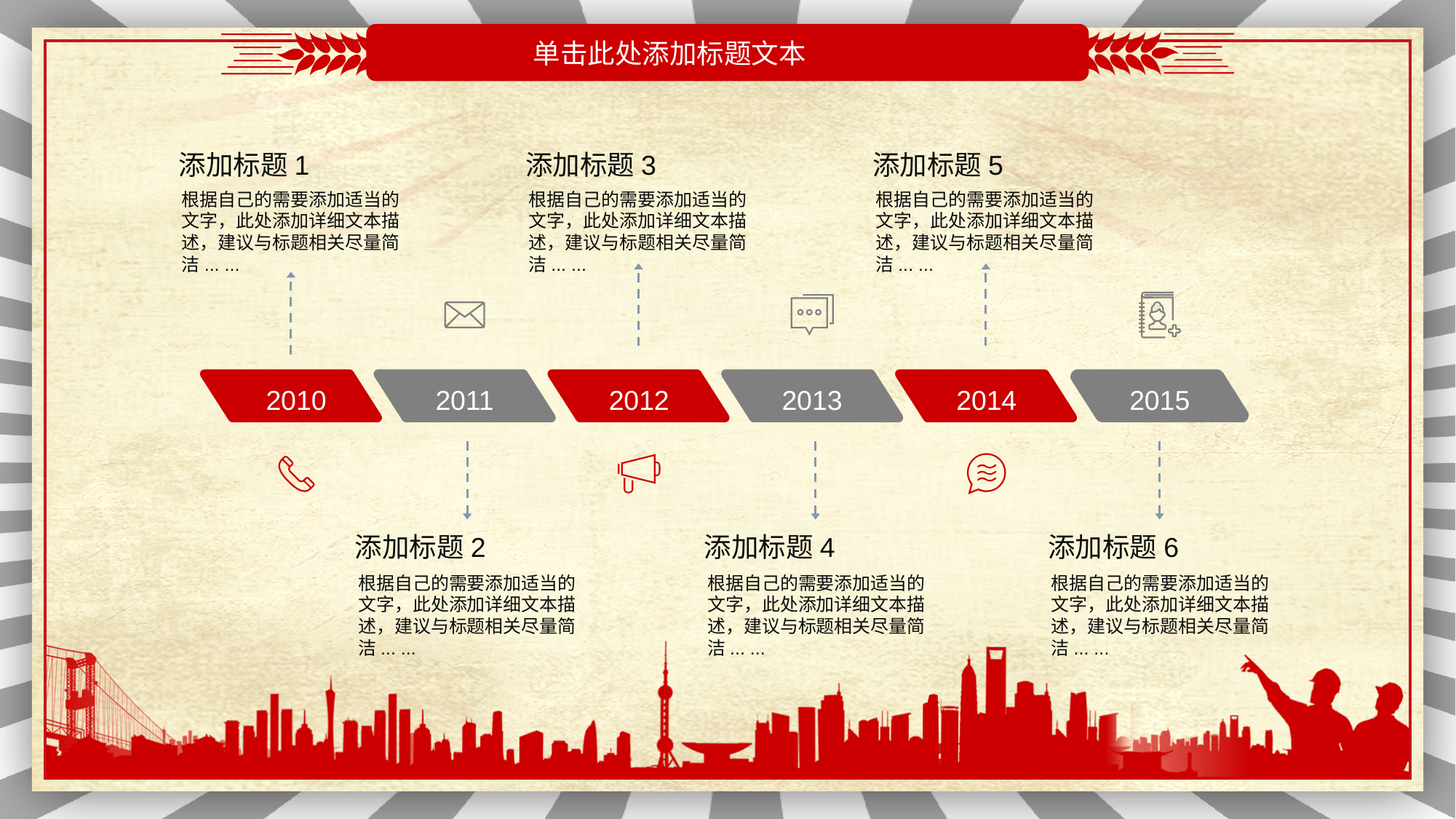

单击此处添加标题文本
添加标题1
根据自己的需要添加适当的文字，此处添加详细文本描述，建议与标题相关尽量简洁... ...
添加标题3
根据自己的需要添加适当的文字，此处添加详细文本描述，建议与标题相关尽量简洁... ...
添加标题5
根据自己的需要添加适当的文字，此处添加详细文本描述，建议与标题相关尽量简洁... ...

2010

2011

2012

2013

2014

2015

添加标题2
根据自己的需要添加适当的文字，此处添加详细文本描述，建议与标题相关尽量简洁... ...
添加标题4
根据自己的需要添加适当的文字，此处添加详细文本描述，建议与标题相关尽量简洁... ...
添加标题6
根据自己的需要添加适当的文字，此处添加详细文本描述，建议与标题相关尽量简洁... ...